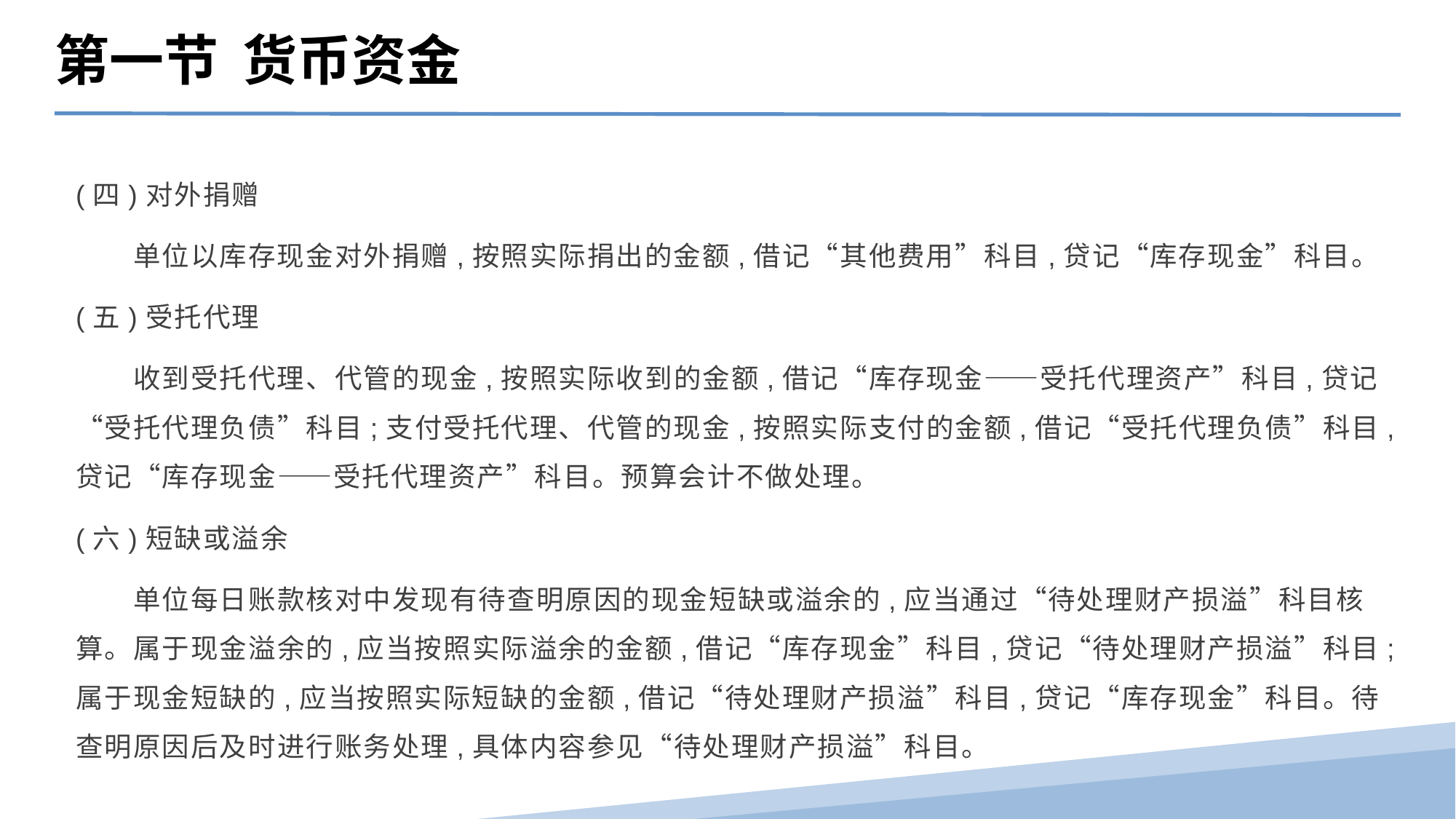

第一节  货币资金
(四)对外捐赠
　　单位以库存现金对外捐赠,按照实际捐出的金额,借记“其他费用”科目,贷记“库存现金”科目。
(五)受托代理
　　收到受托代理、代管的现金,按照实际收到的金额,借记“库存现金——受托代理资产”科目,贷记“受托代理负债”科目;支付受托代理、代管的现金,按照实际支付的金额,借记“受托代理负债”科目,贷记“库存现金——受托代理资产”科目。预算会计不做处理。
(六)短缺或溢余
　　单位每日账款核对中发现有待查明原因的现金短缺或溢余的,应当通过“待处理财产损溢”科目核算。属于现金溢余的,应当按照实际溢余的金额,借记“库存现金”科目,贷记“待处理财产损溢”科目;属于现金短缺的,应当按照实际短缺的金额,借记“待处理财产损溢”科目,贷记“库存现金”科目。待查明原因后及时进行账务处理,具体内容参见“待处理财产损溢”科目。